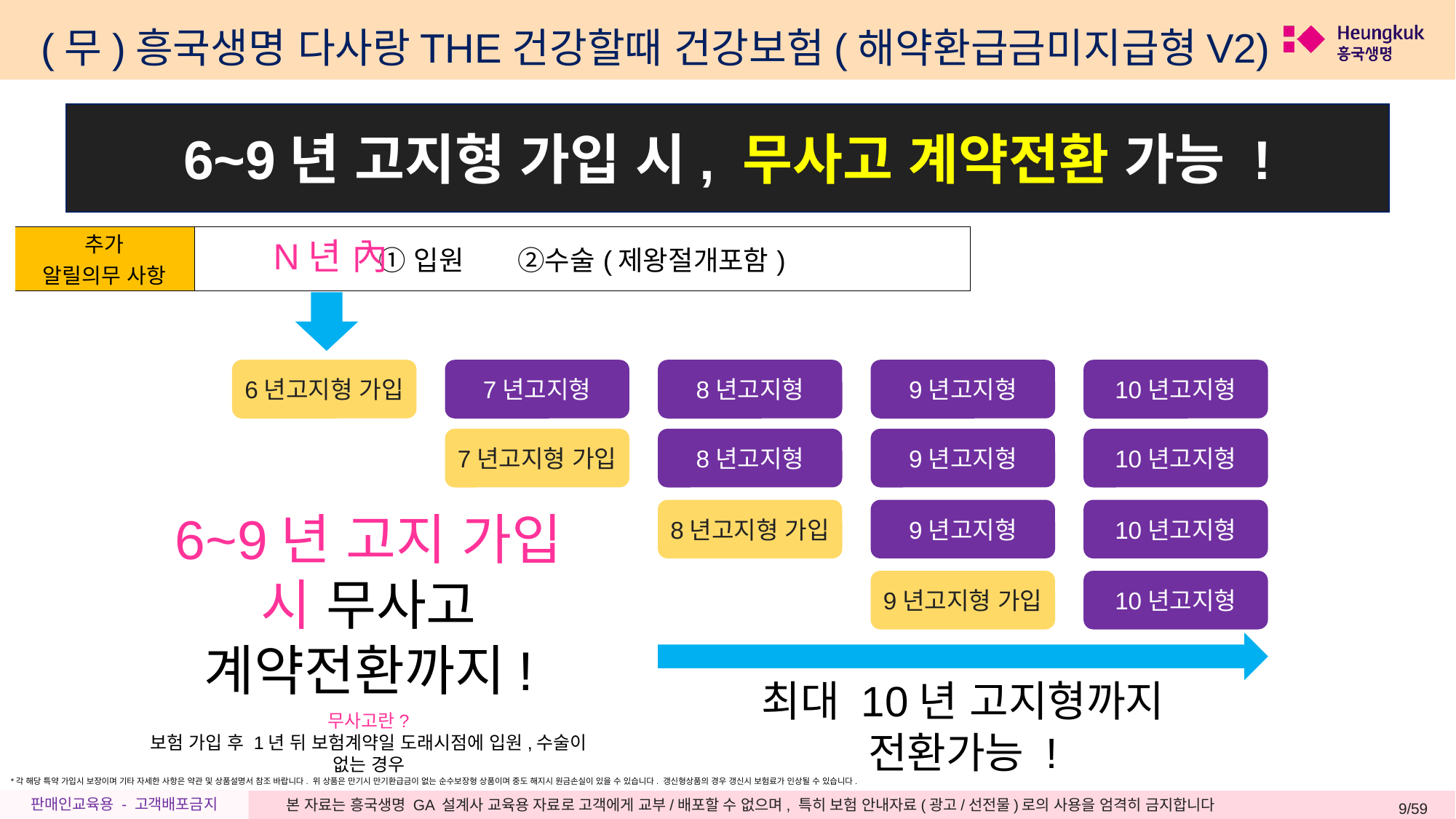

(무)흥국생명 다사랑THE건강할때 건강보험(해약환급금미지급형V2)
6~9년 고지형 가입 시, 무사고 계약전환 가능 !
| 추가 알릴의무 사항 | ①입원 ②수술(제왕절개포함) |
| --- | --- |
N년 內

6년고지형 가입
7년고지형
8년고지형
9년고지형
10년고지형
7년고지형 가입
8년고지형
9년고지형
10년고지형
8년고지형 가입
9년고지형
10년고지형
6~9년 고지 가입 시 무사고 계약전환까지!
9년고지형 가입
10년고지형
최대 10년 고지형까지 전환가능 !
무사고란?
보험 가입 후 1년 뒤 보험계약일 도래시점에 입원,수술이 없는 경우
*각 해당 특약 가입시 보장이며 기타 자세한 사항은 약관 및 상품설명서 참조 바랍니다. 위 상품은 만기시 만기환급금이 없는 순수보장형 상품이며 중도 해지시 원금손실이 있을 수 있습니다. 갱신형상품의 경우 갱신시 보험료가 인상될 수 있습니다.
9/59